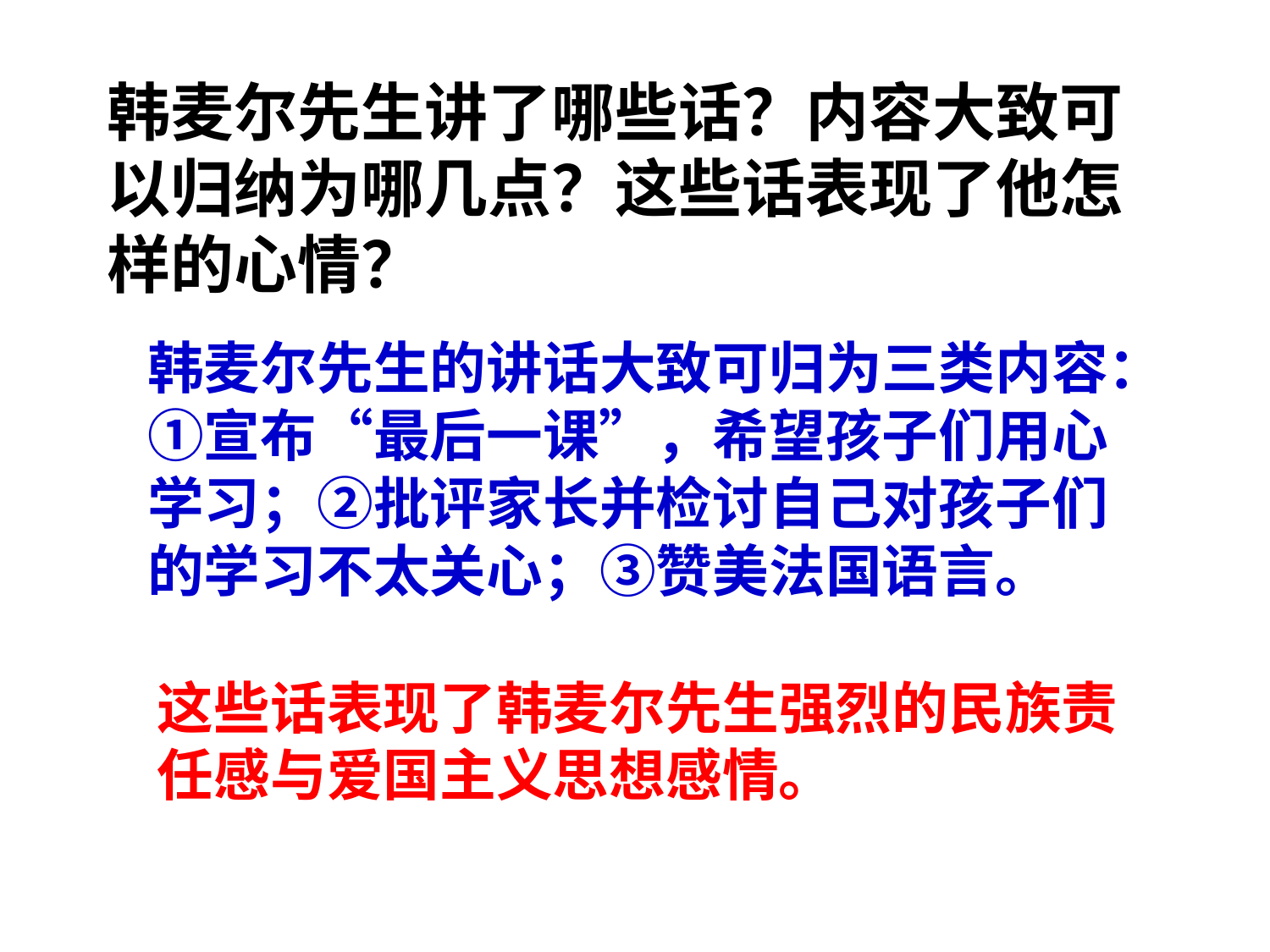

韩麦尔先生讲了哪些话？内容大致可以归纳为哪几点？这些话表现了他怎样的心情？
韩麦尔先生的讲话大致可归为三类内容：①宣布“最后一课”，希望孩子们用心学习；②批评家长并检讨自己对孩子们的学习不太关心；③赞美法国语言。
这些话表现了韩麦尔先生强烈的民族责任感与爱国主义思想感情。